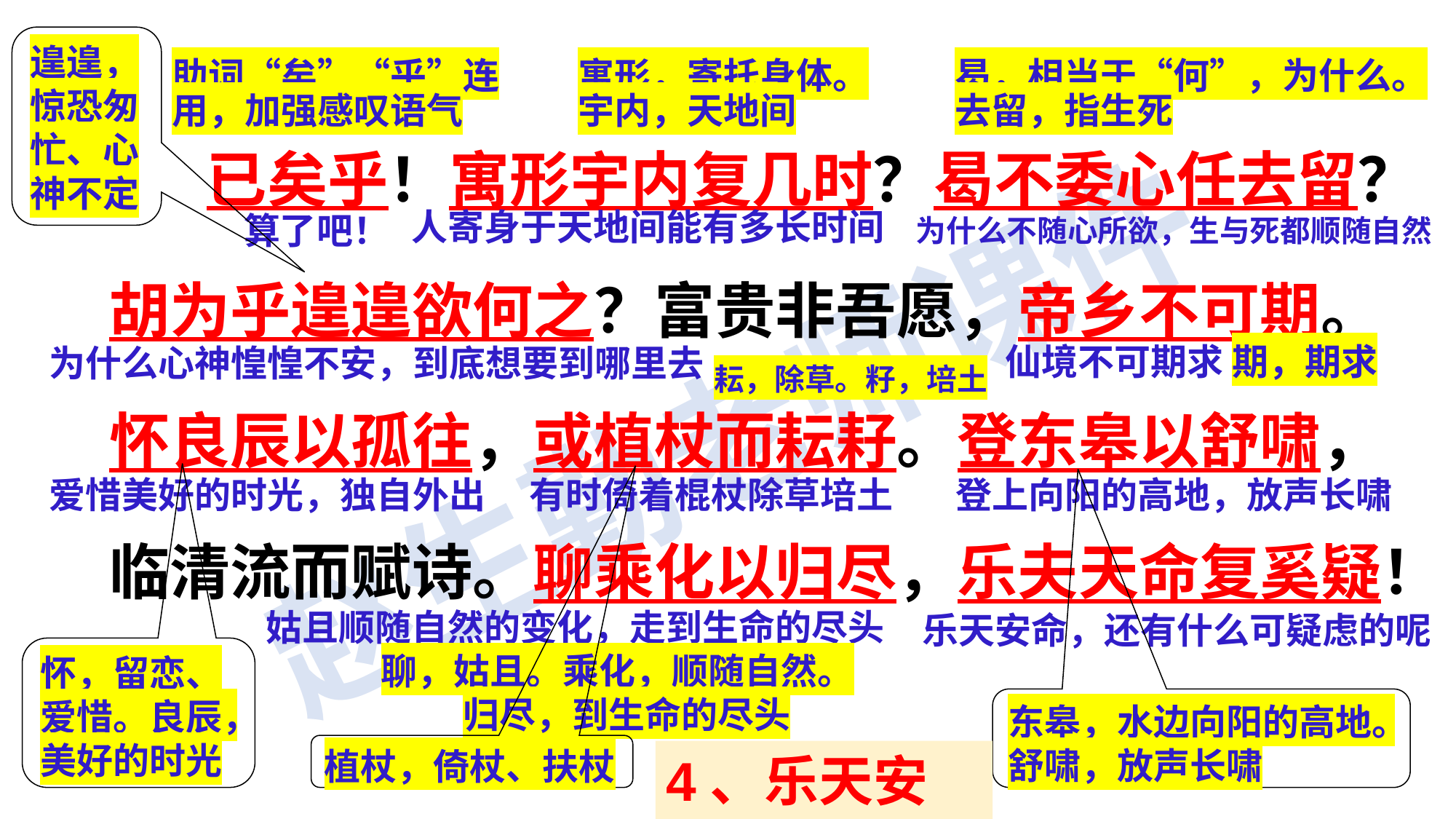

遑遑，惊恐匆忙、心神不定
助词“矣”“乎”连用，加强感叹语气
寓形，寄托身体。宇内，天地间
曷，相当于“何”，为什么。去留，指生死
      已矣乎！寓形宇内复几时？曷不委心任去留？胡为乎遑遑欲何之？富贵非吾愿，帝乡不可期。怀良辰以孤往，或植杖而耘耔。登东皋以舒啸，临清流而赋诗。聊乘化以归尽，乐夫天命复奚疑！
人寄身于天地间能有多长时间
算了吧！
为什么不随心所欲，生与死都顺随自然
为什么心神惶惶不安，到底想要到哪里去
仙境不可期求 期，期求
耘，除草。籽，培土
爱惜美好的时光，独自外出
有时倚着棍杖除草培土
登上向阳的高地，放声长啸
姑且顺随自然的变化，走到生命的尽头
             聊，姑且。乘化，顺随自然。
                       归尽，到生命的尽头
乐天安命，还有什么可疑虑的呢
怀，留恋、爱惜。良辰，美好的时光
东皋，水边向阳的高地。舒啸，放声长啸
植杖，倚杖、扶杖
4、乐天安命